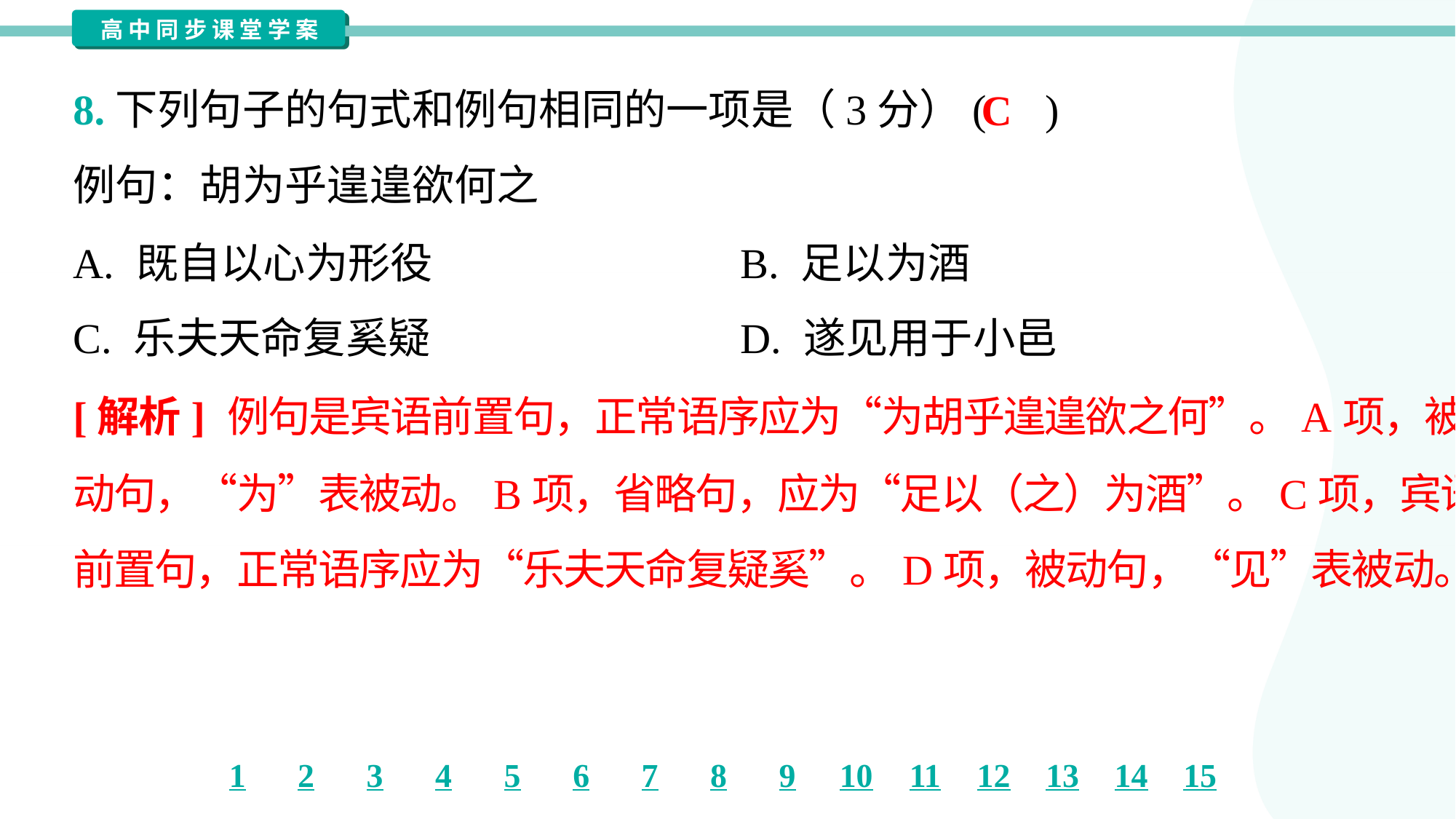

8.下列句子的句式和例句相同的一项是（3分）(     )
例句：胡为乎遑遑欲何之
C
A. 既自以心为形役	B. 足以为酒
C. 乐夫天命复奚疑	D. 遂见用于小邑
[解析] 例句是宾语前置句，正常语序应为“为胡乎遑遑欲之何”。A项，被
动句，“为”表被动。B项，省略句，应为“足以（之）为酒”。C项，宾语
前置句，正常语序应为“乐夫天命复疑奚”。D项，被动句，“见”表被动。